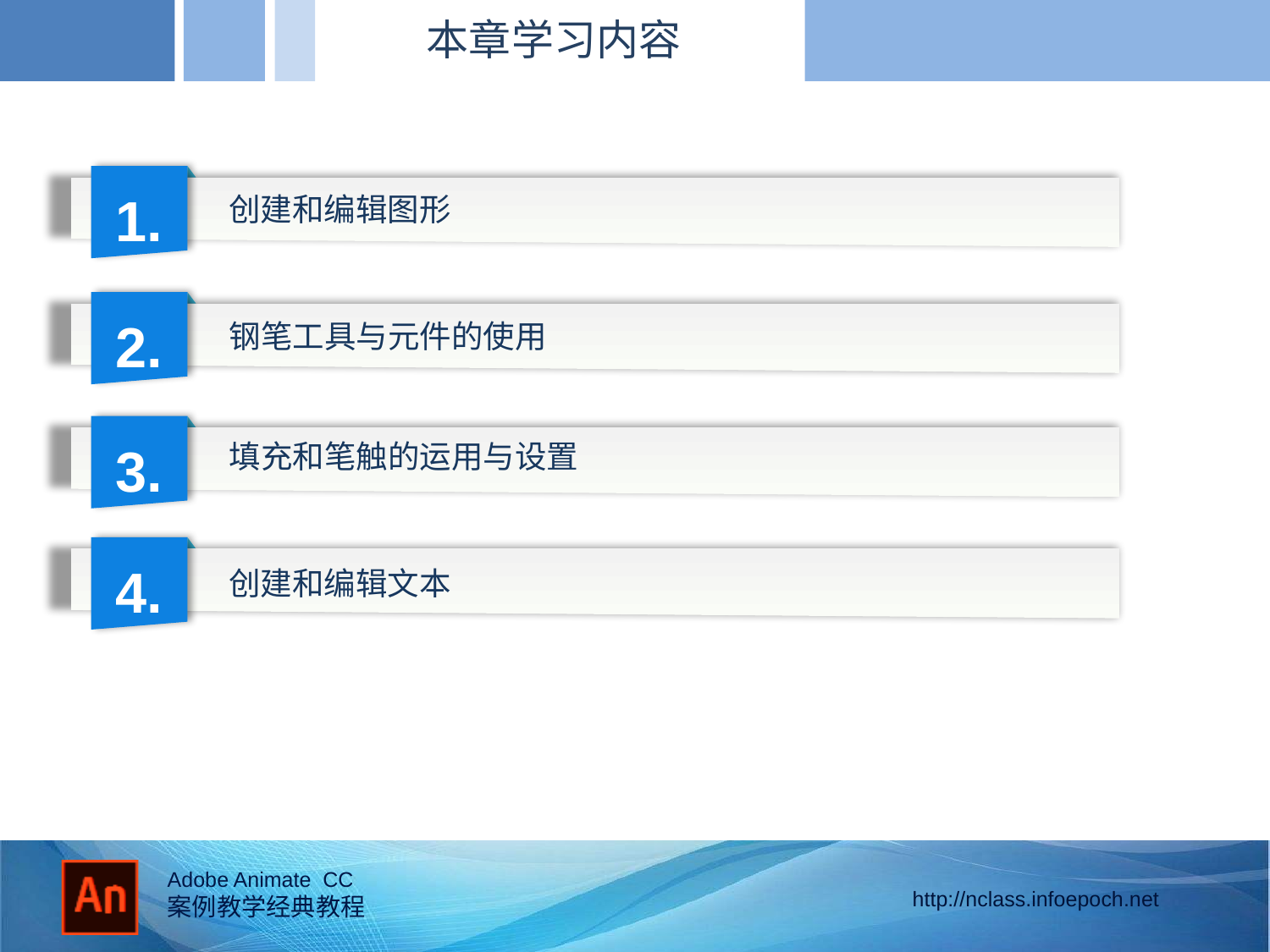

本章学习内容

1.
创建和编辑图形

2.
钢笔工具与元件的使用

3.
填充和笔触的运用与设置

4.
创建和编辑文本